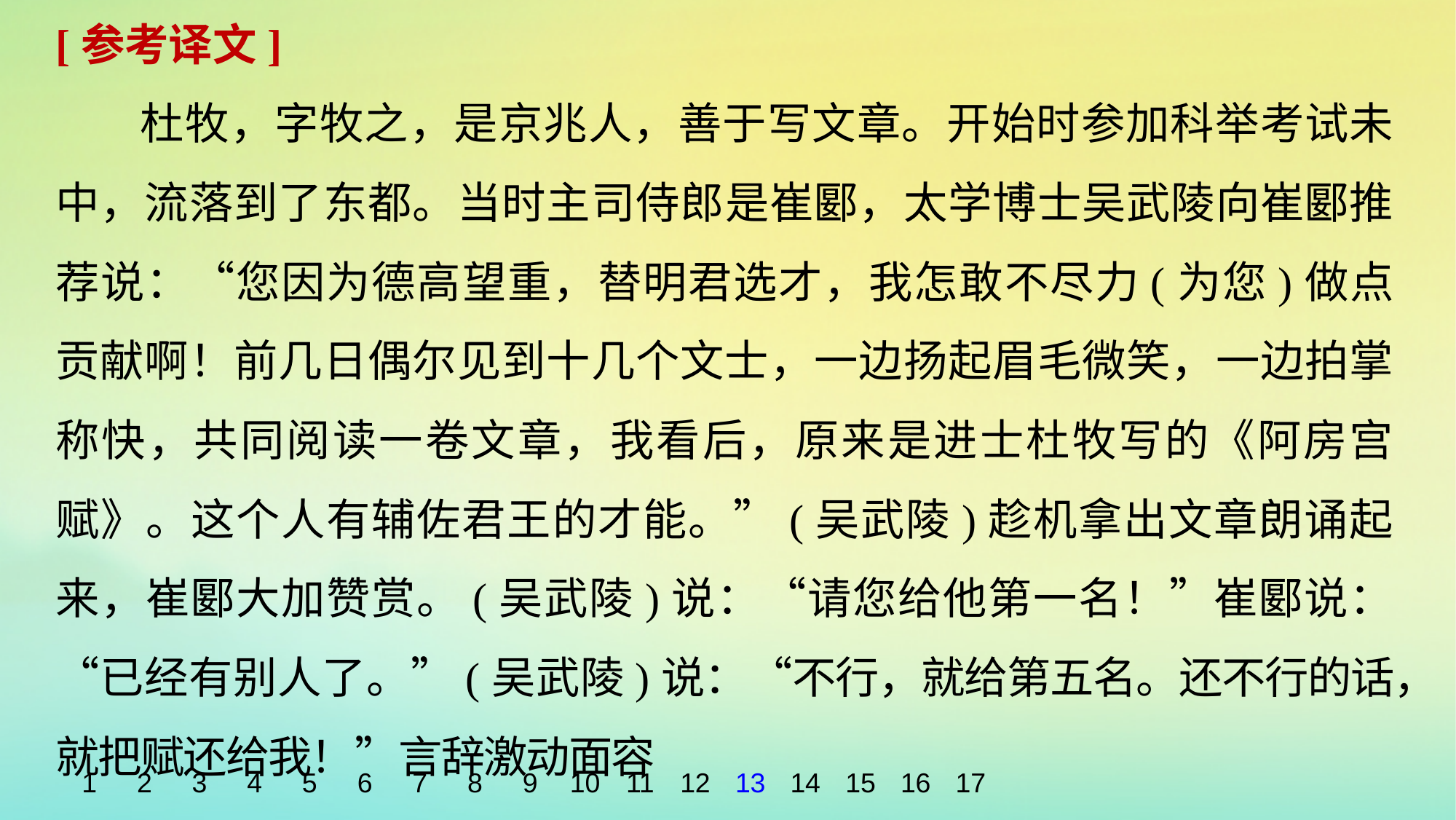

[参考译文]
杜牧，字牧之，是京兆人，善于写文章。开始时参加科举考试未中，流落到了东都。当时主司侍郎是崔郾，太学博士吴武陵向崔郾推荐说：“您因为德高望重，替明君选才，我怎敢不尽力(为您)做点贡献啊！前几日偶尔见到十几个文士，一边扬起眉毛微笑，一边拍掌称快，共同阅读一卷文章，我看后，原来是进士杜牧写的《阿房宫赋》。这个人有辅佐君王的才能。”(吴武陵)趁机拿出文章朗诵起来，崔郾大加赞赏。(吴武陵)说：“请您给他第一名！”崔郾说：“已经有别人了。”(吴武陵)说：“不行，就给第五名。还不行的话，就把赋还给我！”言辞激动面容
1
2
3
4
5
6
7
8
9
10
11
12
13
14
15
16
17